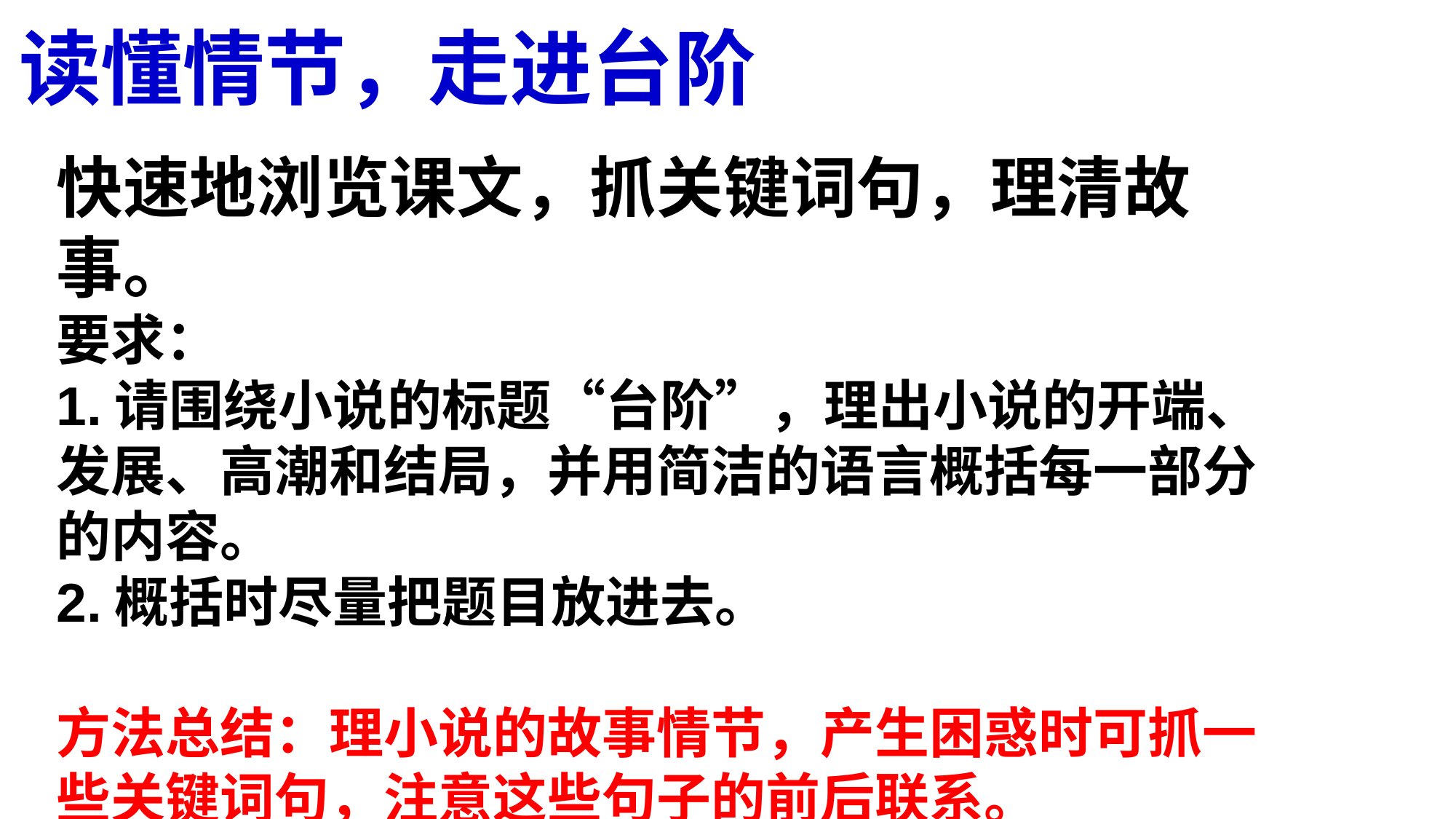

# 读懂情节，走进台阶
快速地浏览课文，抓关键词句，理清故事。
要求：
1.请围绕小说的标题“台阶”，理出小说的开端、发展、高潮和结局，并用简洁的语言概括每一部分的内容。
2.概括时尽量把题目放进去。

方法总结：理小说的故事情节，产生困惑时可抓一些关键词句，注意这些句子的前后联系。